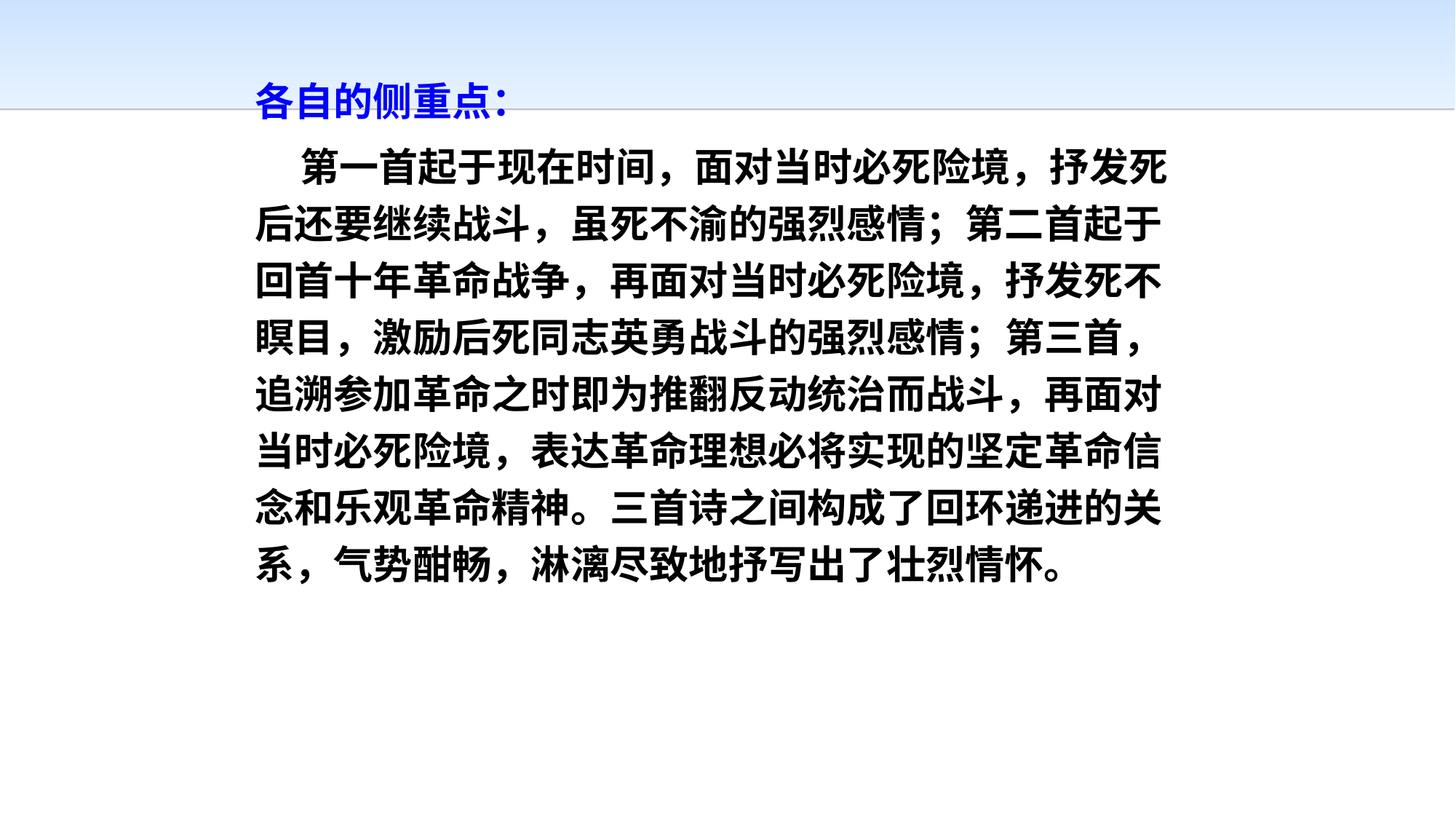

各自的侧重点：
    第一首起于现在时间，面对当时必死险境，抒发死后还要继续战斗，虽死不渝的强烈感情；第二首起于回首十年革命战争，再面对当时必死险境，抒发死不瞑目，激励后死同志英勇战斗的强烈感情；第三首，追溯参加革命之时即为推翻反动统治而战斗，再面对当时必死险境，表达革命理想必将实现的坚定革命信念和乐观革命精神。三首诗之间构成了回环递进的关系，气势酣畅，淋漓尽致地抒写出了壮烈情怀。